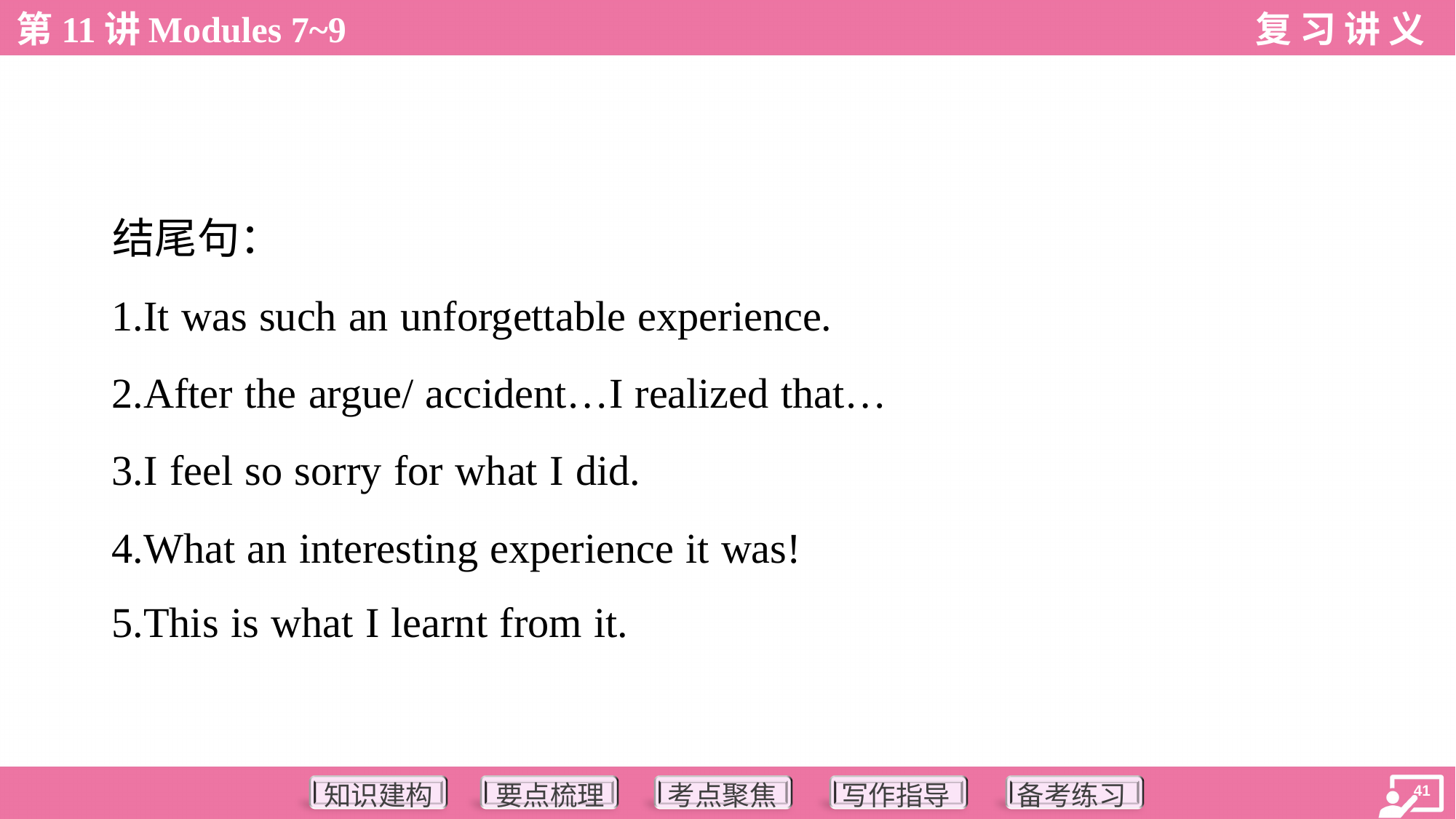

结尾句：
    1.It was such an unforgettable experience.
    2.After the argue/ accident…I realized that…
    3.I feel so sorry for what I did.
    4.What an interesting experience it was!
    5.This is what I learnt from it.